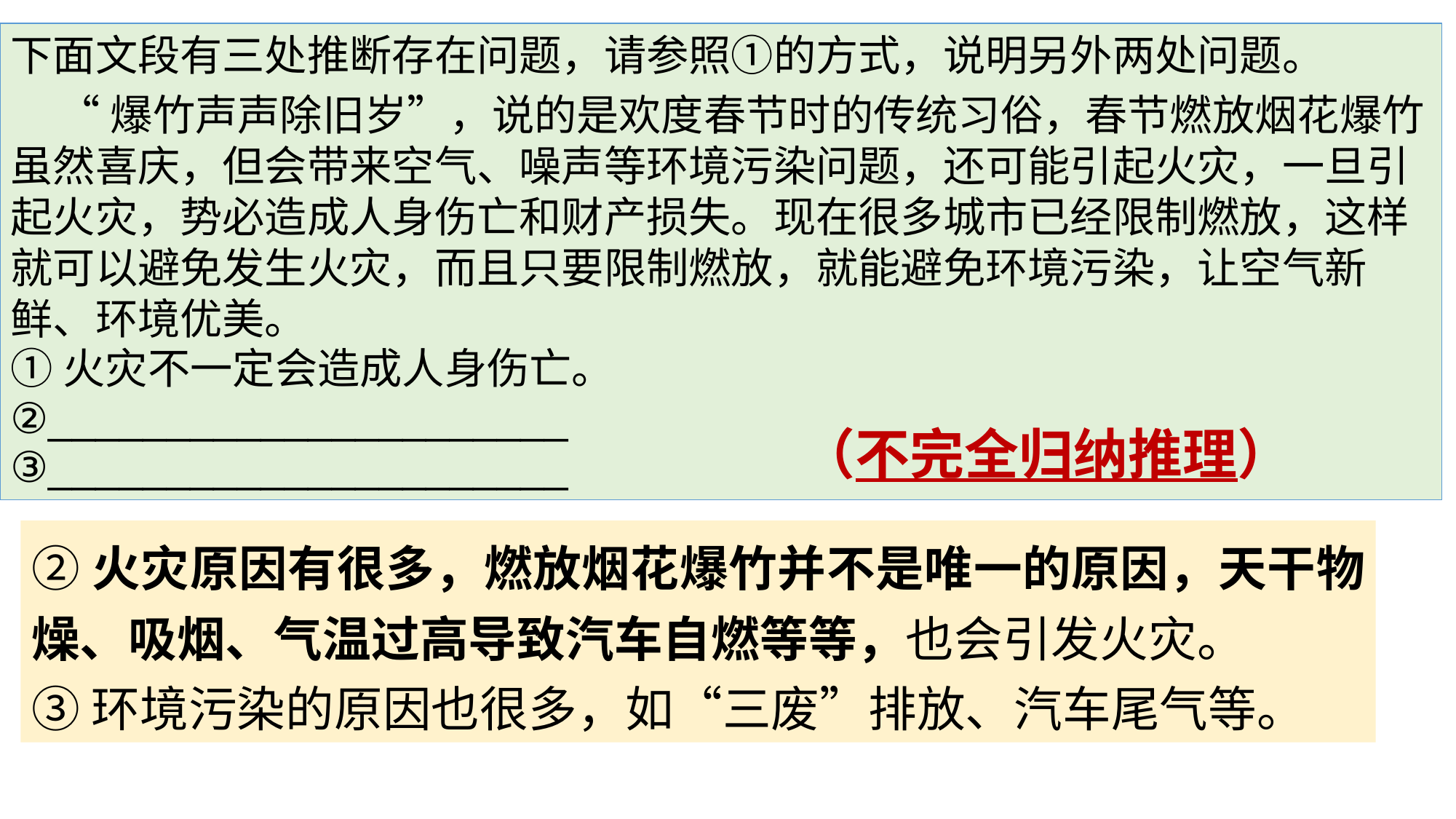

下面文段有三处推断存在问题，请参照①的方式，说明另外两处问题。
     “爆竹声声除旧岁”，说的是欢度春节时的传统习俗，春节燃放烟花爆竹虽然喜庆，但会带来空气、噪声等环境污染问题，还可能引起火灾，一旦引起火灾，势必造成人身伤亡和财产损失。现在很多城市已经限制燃放，这样就可以避免发生火灾，而且只要限制燃放，就能避免环境污染，让空气新鲜、环境优美。
①火灾不一定会造成人身伤亡。
②______________________
③______________________
（不完全归纳推理）
②火灾原因有很多，燃放烟花爆竹并不是唯一的原因，天干物燥、吸烟、气温过高导致汽车自燃等等，也会引发火灾。
③环境污染的原因也很多，如“三废”排放、汽车尾气等。